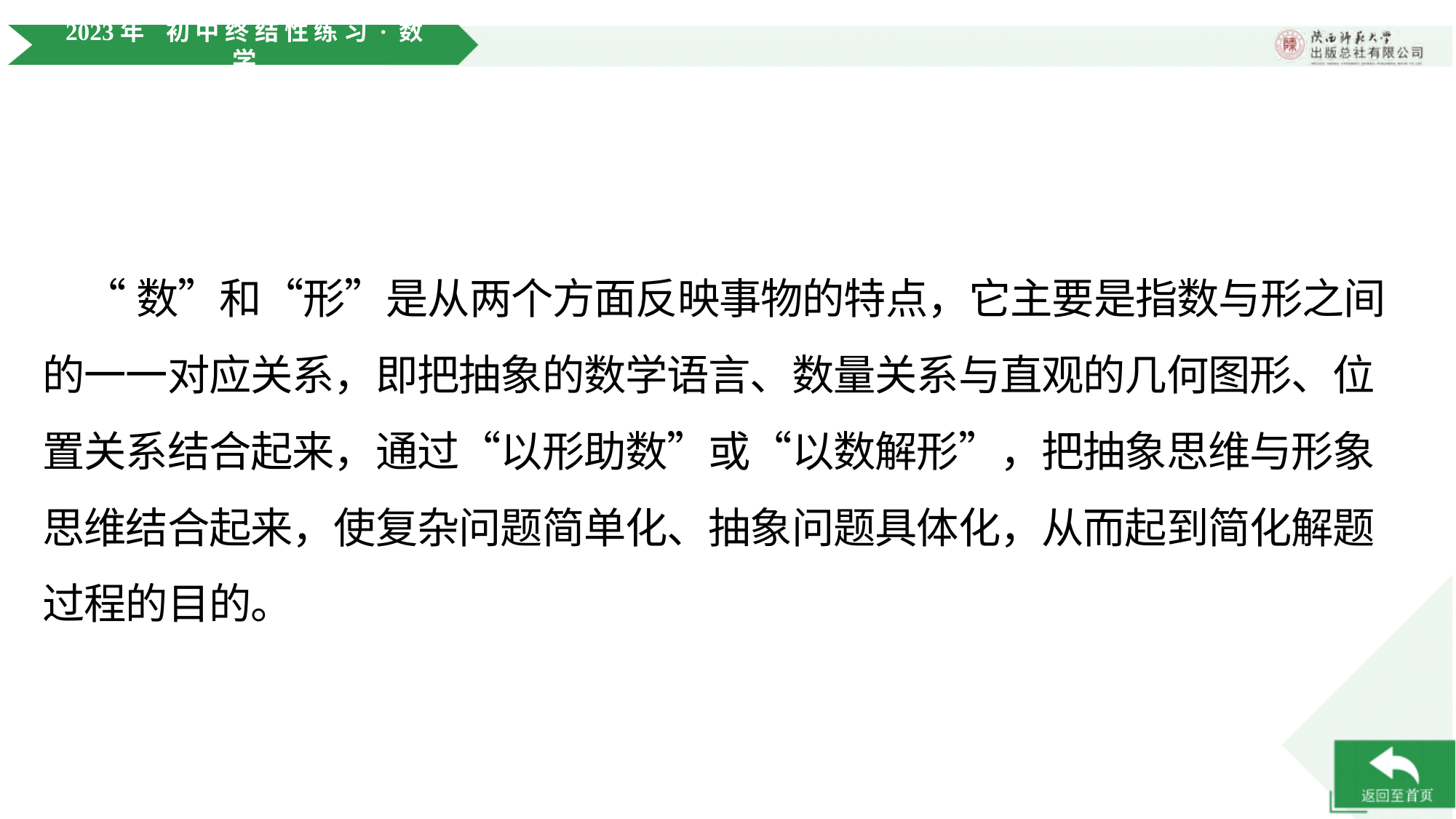

“数”和“形”是从两个方面反映事物的特点，它主要是指数与形之间的一一对应关系，即把抽象的数学语言、数量关系与直观的几何图形、位置关系结合起来，通过“以形助数”或“以数解形”，把抽象思维与形象思维结合起来，使复杂问题简单化、抽象问题具体化，从而起到简化解题过程的目的。